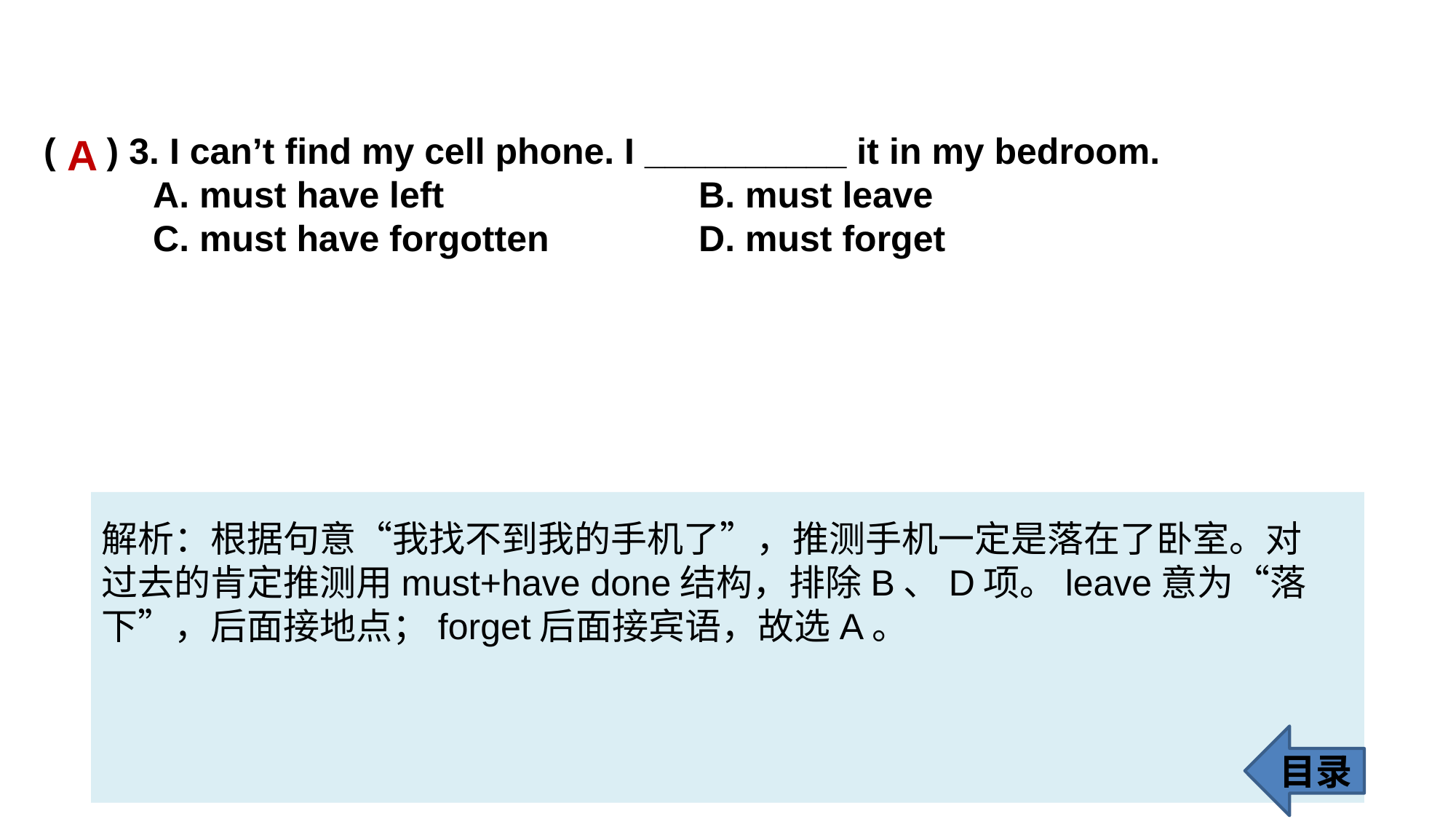

(     ) 3. I can’t find my cell phone. I __________ it in my bedroom.
	A. must have left 			B. must leave
	C. must have forgotten 		D. must forget
A

解析：根据句意“我找不到我的手机了”，推测手机一定是落在了卧室。对
过去的肯定推测用must+have done结构，排除B、D项。leave意为“落下”，后面接地点；forget后面接宾语，故选A。
目录
62